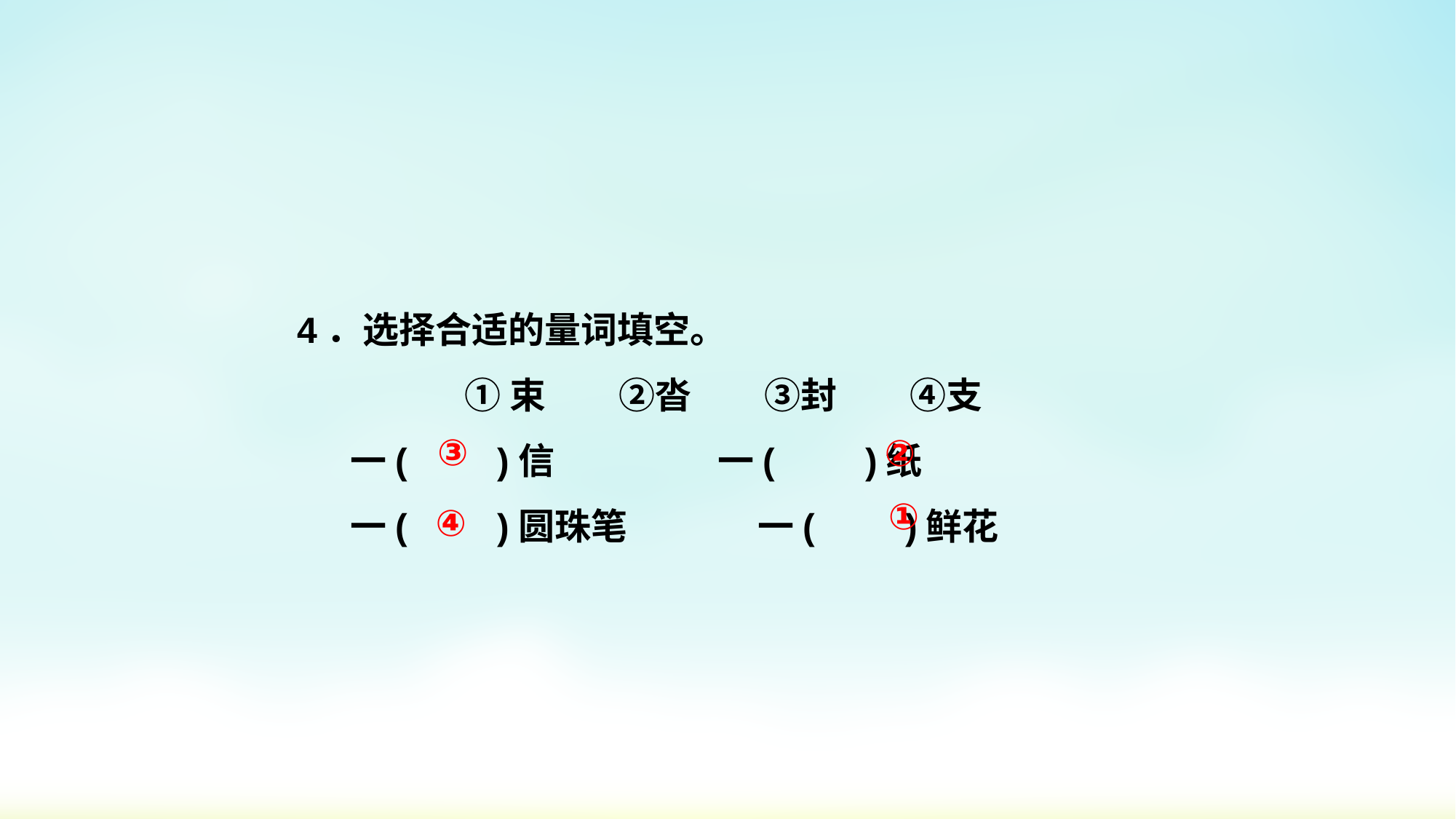

4．选择合适的量词填空。
①束　　②沓　　③封　　④支
一(　　)信　　           一(　　)纸
一(　　)圆珠笔　　       一(　　)鲜花
③
②
①
④